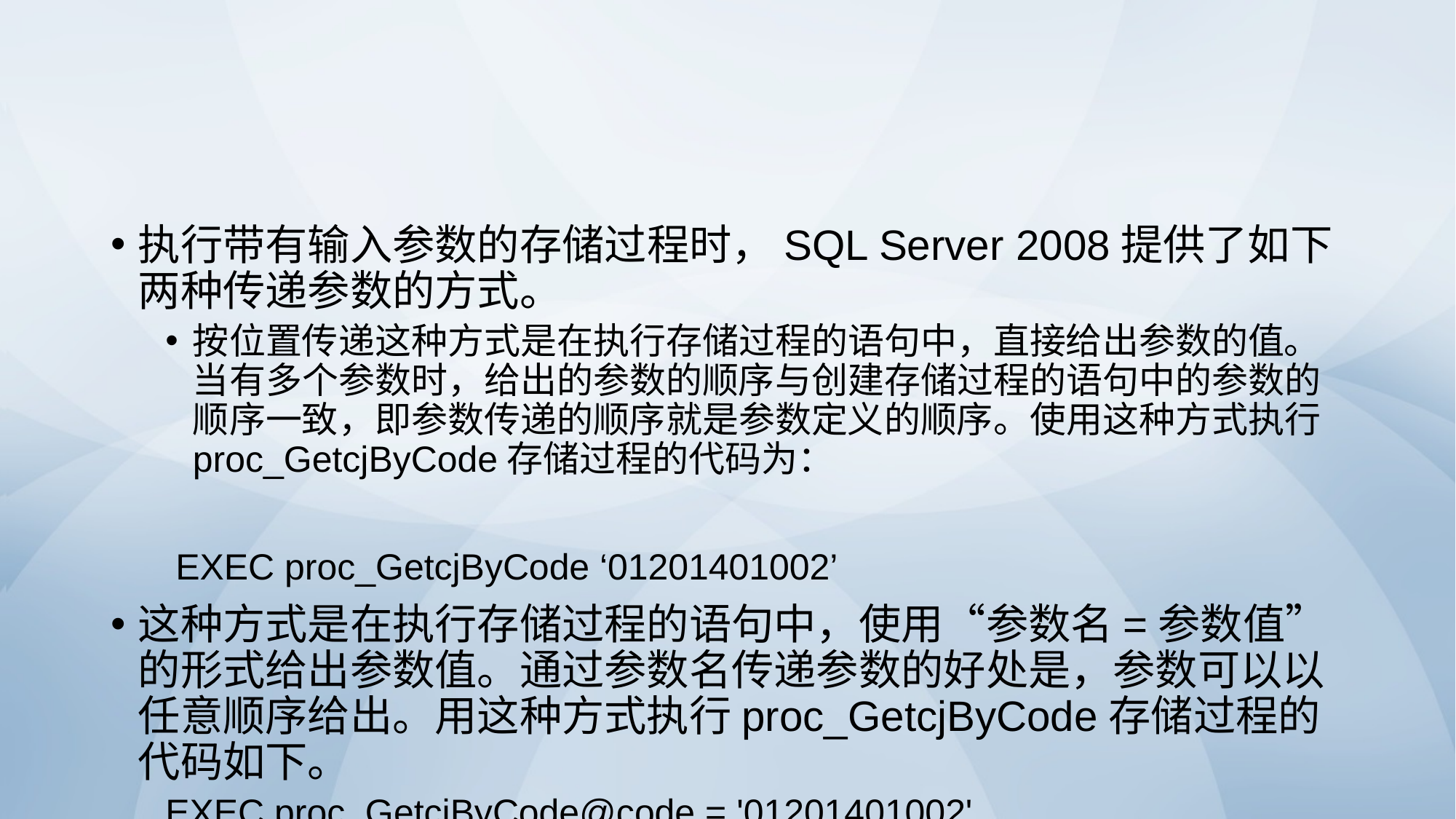

#
执行带有输入参数的存储过程时，SQL Server 2008提供了如下两种传递参数的方式。
按位置传递这种方式是在执行存储过程的语句中，直接给出参数的值。当有多个参数时，给出的参数的顺序与创建存储过程的语句中的参数的顺序一致，即参数传递的顺序就是参数定义的顺序。使用这种方式执行proc_GetcjByCode存储过程的代码为：

 EXEC proc_GetcjByCode ‘01201401002’
这种方式是在执行存储过程的语句中，使用“参数名=参数值”的形式给出参数值。通过参数名传递参数的好处是，参数可以以任意顺序给出。用这种方式执行proc_GetcjByCode存储过程的代码如下。
EXEC proc_GetcjByCode@code = '01201401002'